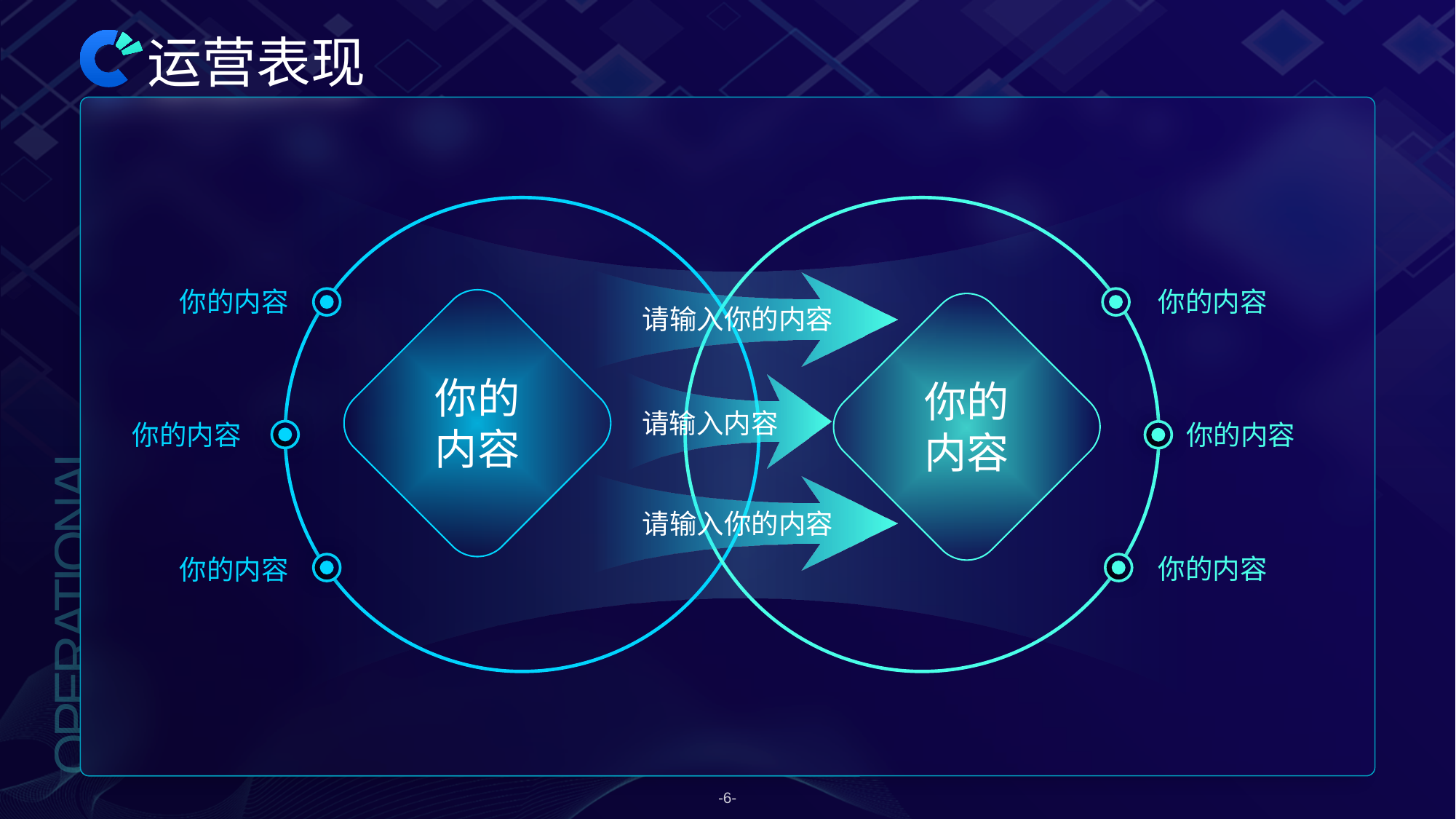

# 运营表现

你的内容
你的内容

请输入你的内容

你的
内容
你的
内容

请输入内容
你的内容
你的内容

请输入你的内容
你的内容
你的内容

OPERATIONAL PERFORMANCE
-6-